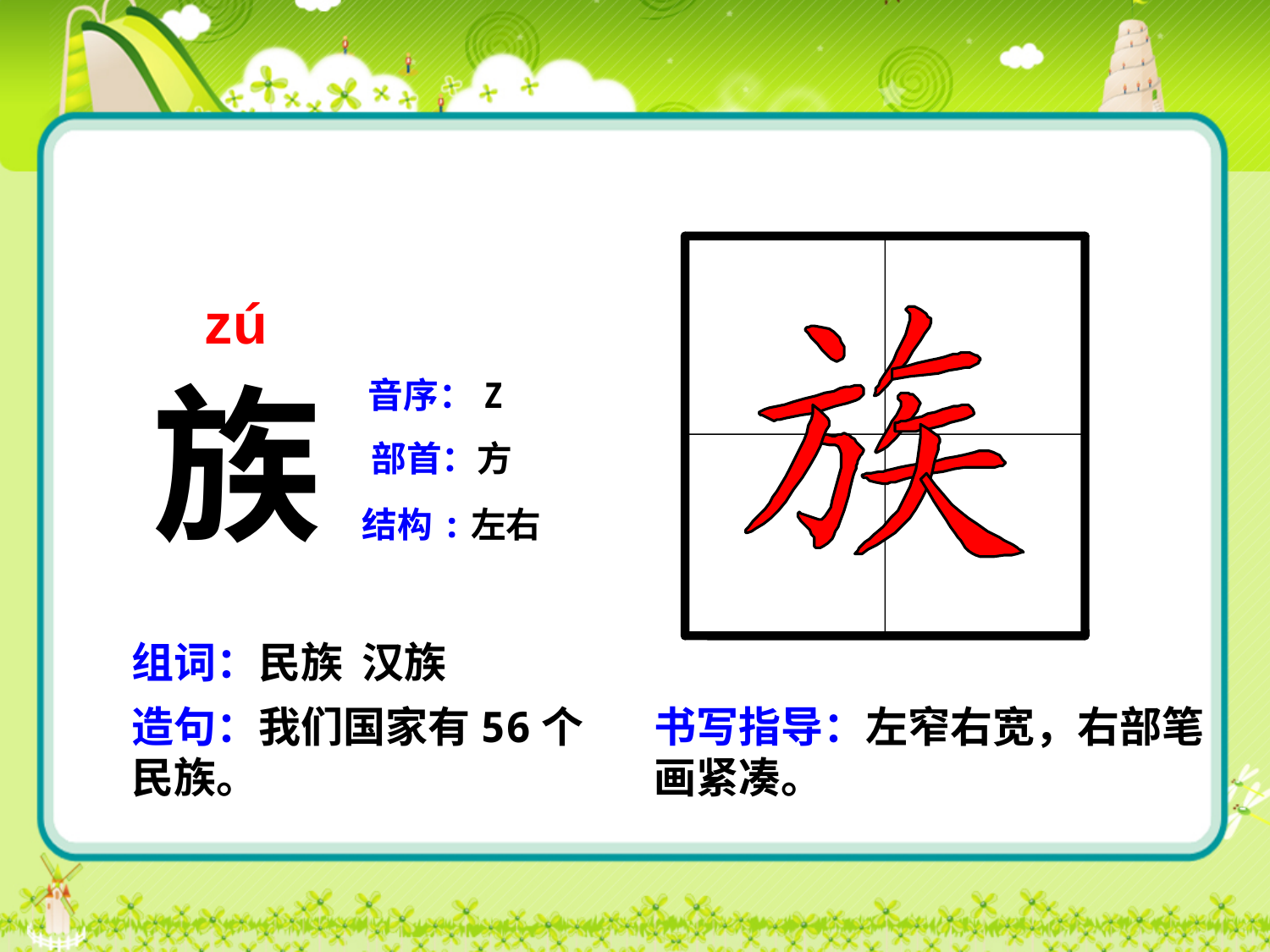

zú

族
音序：Z

部首：方

结构:左右
组词：民族  汉族
造句：我们国家有56个民族。
书写指导：左窄右宽，右部笔画紧凑。